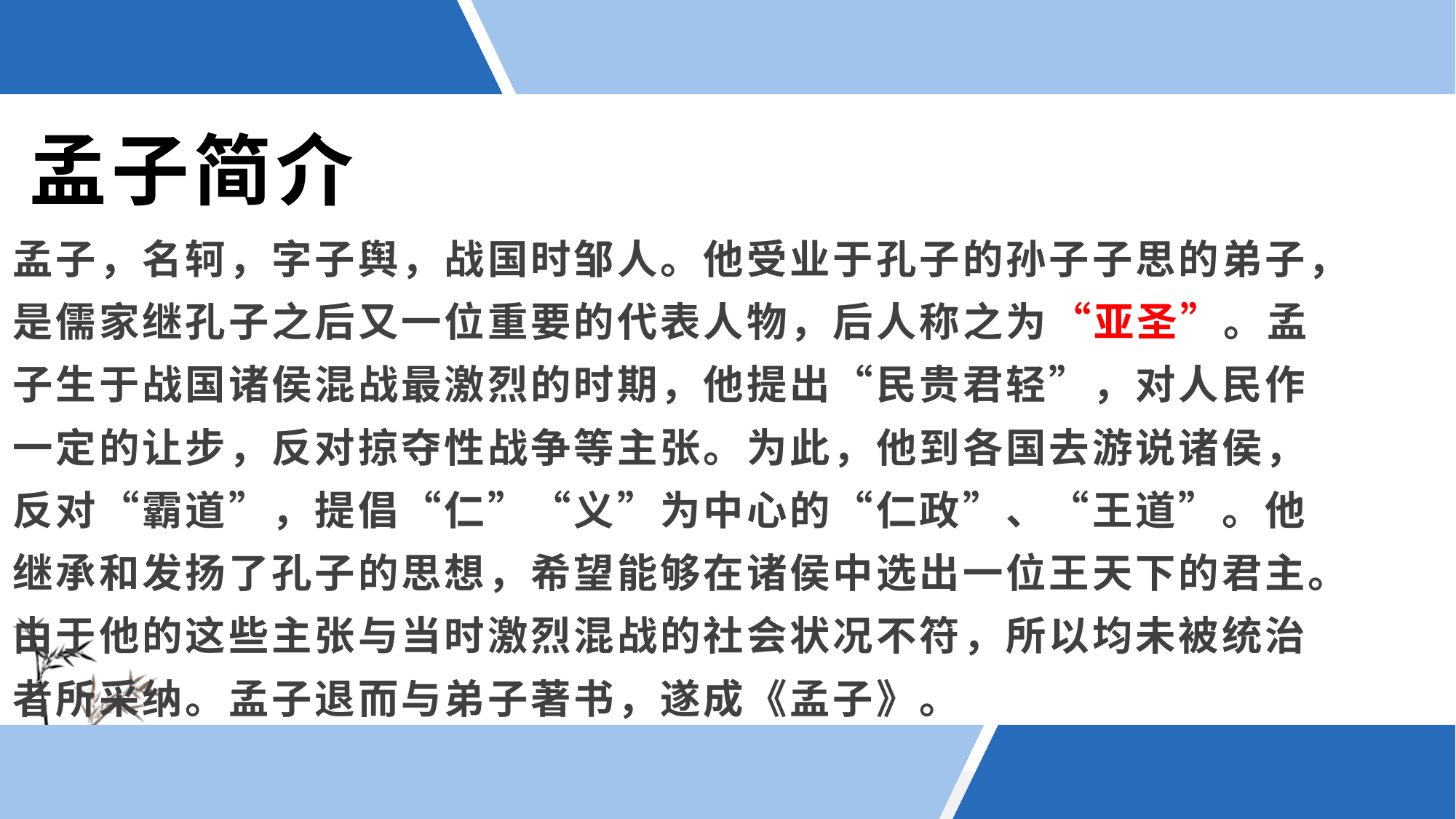

孟子简介
孟子，名轲，字子舆，战国时邹人。他受业于孔子的孙子子思的弟子，是儒家继孔子之后又一位重要的代表人物，后人称之为“亚圣”。孟子生于战国诸侯混战最激烈的时期，他提出“民贵君轻”，对人民作一定的让步，反对掠夺性战争等主张。为此，他到各国去游说诸侯，反对“霸道”，提倡“仁”“义”为中心的“仁政”、“王道”。他继承和发扬了孔子的思想，希望能够在诸侯中选出一位王天下的君主。由于他的这些主张与当时激烈混战的社会状况不符，所以均未被统治者所采纳。孟子退而与弟子著书，遂成《孟子》。